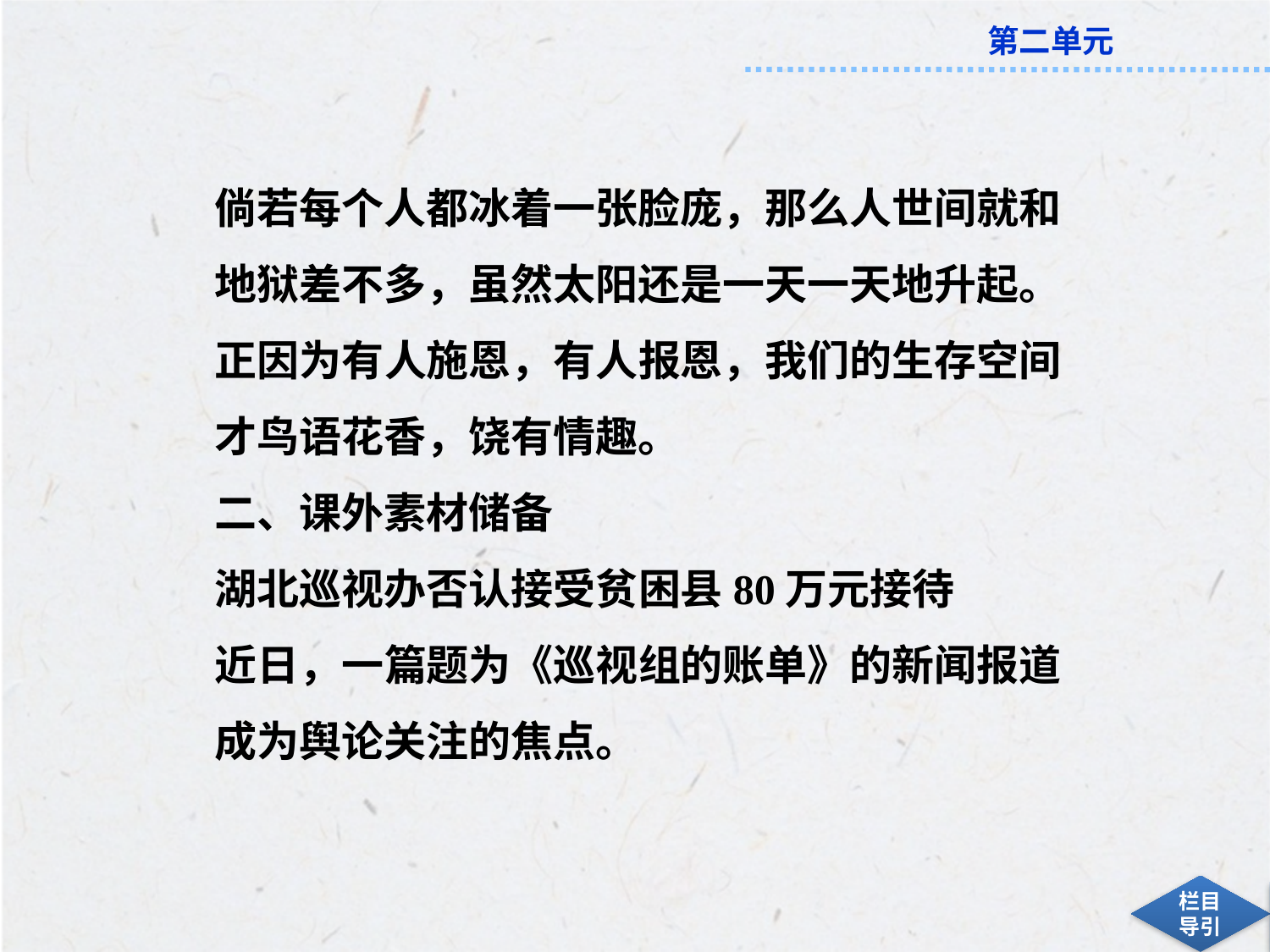

倘若每个人都冰着一张脸庞，那么人世间就和地狱差不多，虽然太阳还是一天一天地升起。正因为有人施恩，有人报恩，我们的生存空间才鸟语花香，饶有情趣。
二、课外素材储备
湖北巡视办否认接受贫困县80万元接待
近日，一篇题为《巡视组的账单》的新闻报道成为舆论关注的焦点。